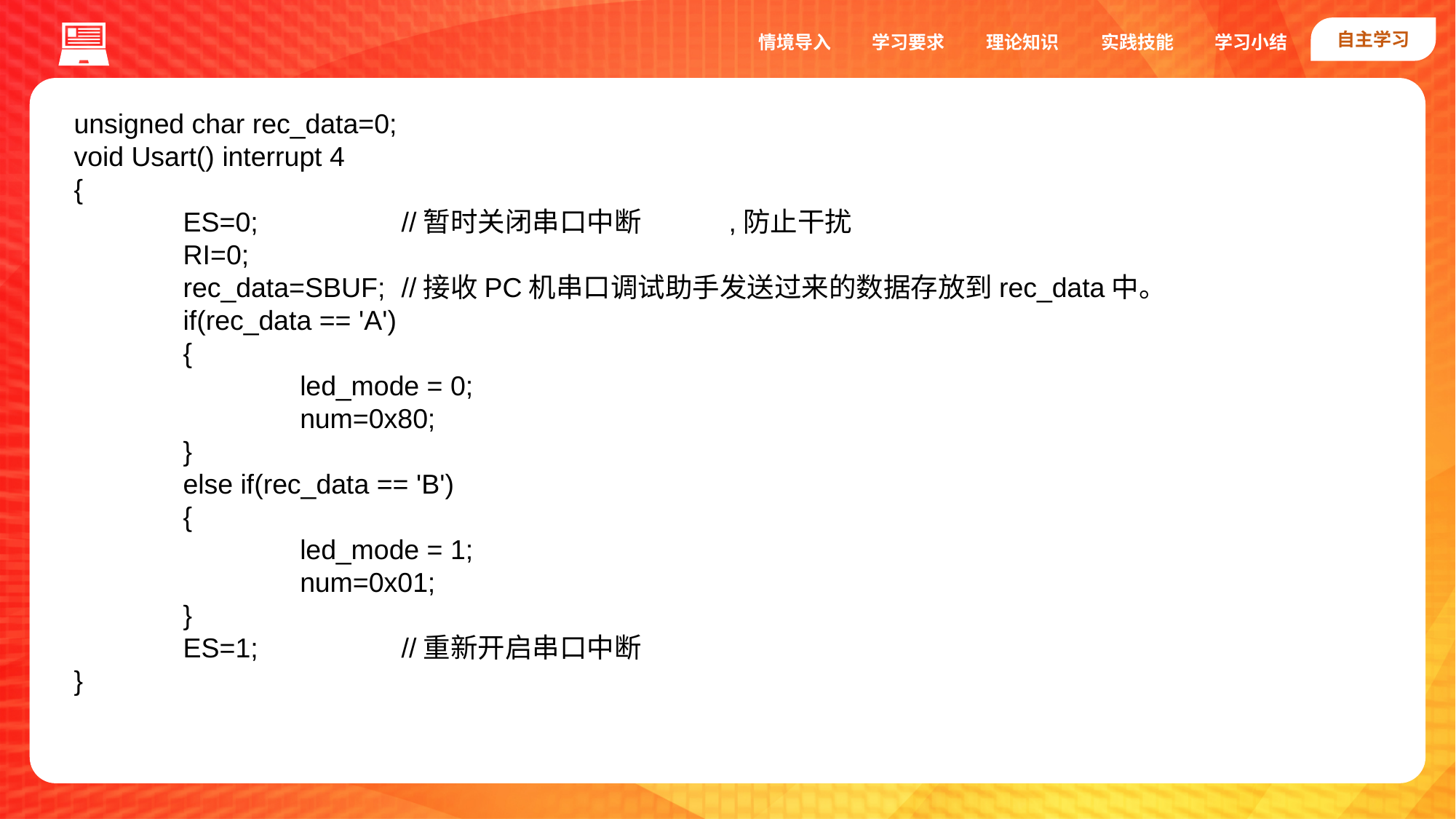

自主学习
实践技能
情境导入
学习要求
理论知识
学习小结

unsigned char rec_data=0;
void Usart() interrupt 4
{
	ES=0;		//暂时关闭串口中断	,防止干扰
	RI=0;
	rec_data=SBUF;	//接收PC机串口调试助手发送过来的数据存放到rec_data中。
	if(rec_data == 'A')
	{
		 led_mode = 0;
		 num=0x80;
	}
	else if(rec_data == 'B')
	{
		 led_mode = 1;
		 num=0x01;
	}
	ES=1;		//重新开启串口中断
}